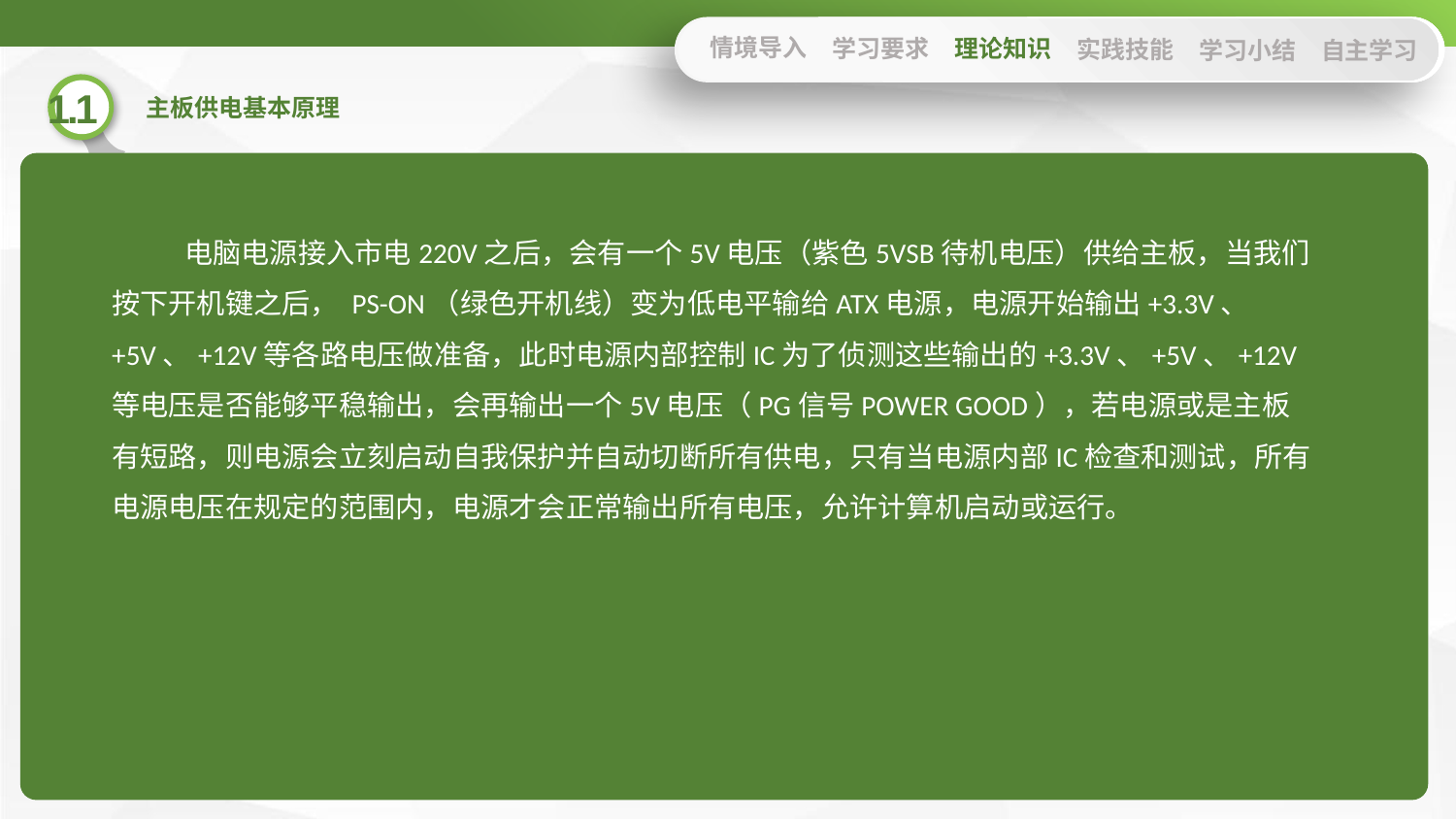

情境导入
学习要求
理论知识
实践技能
学习小结
自主学习
电脑电源接入市电220V之后，会有一个5V电压（紫色5VSB待机电压）供给主板，当我们按下开机键之后， PS-ON（绿色开机线）变为低电平输给ATX电源，电源开始输出+3.3V、+5V、+12V等各路电压做准备，此时电源内部控制IC为了侦测这些输出的+3.3V、+5V、+12V等电压是否能够平稳输出，会再输出一个5V电压（PG信号POWER GOOD），若电源或是主板有短路，则电源会立刻启动自我保护并自动切断所有供电，只有当电源内部IC检查和测试，所有电源电压在规定的范围内，电源才会正常输出所有电压，允许计算机启动或运行。